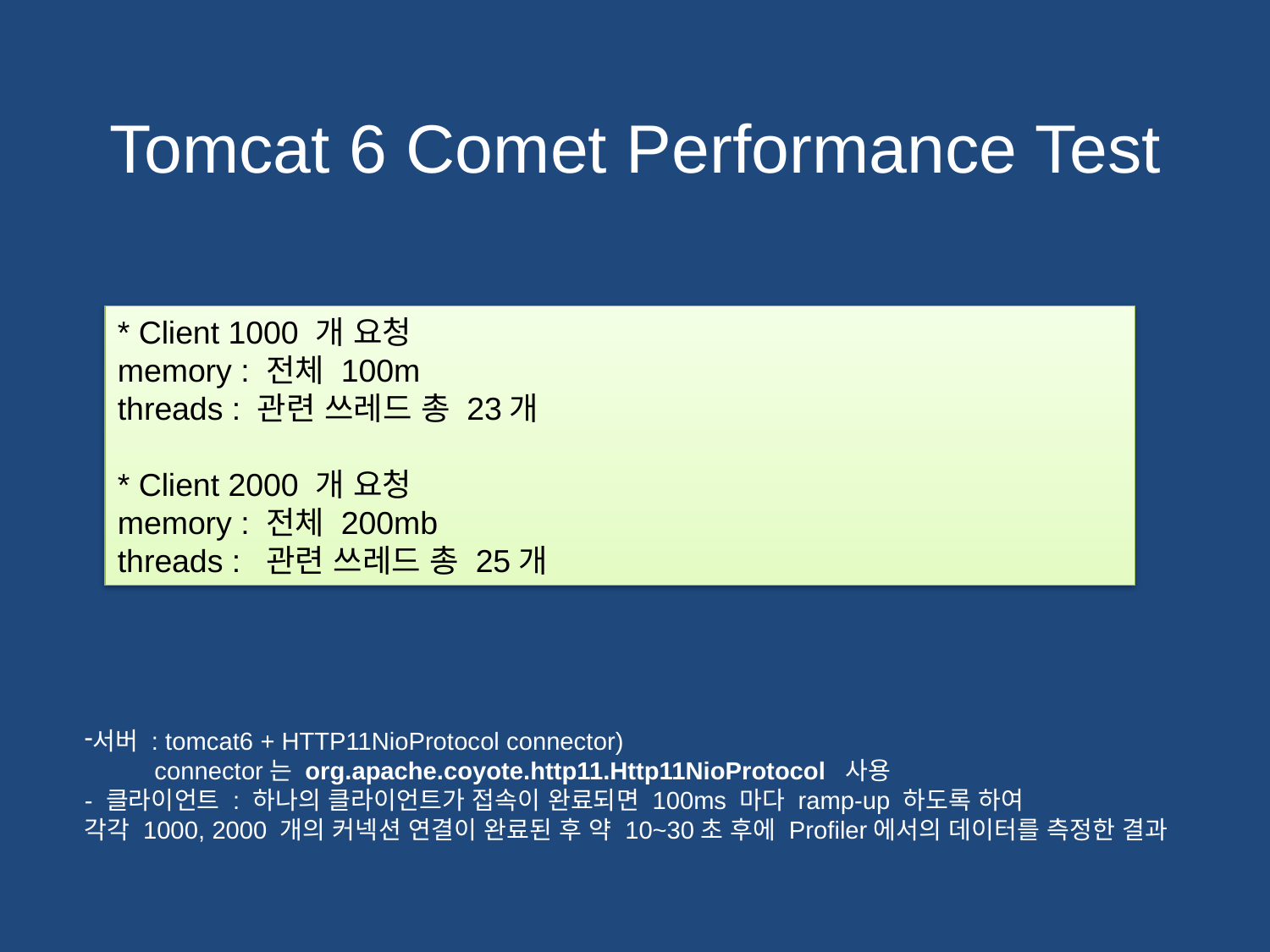

# Tomcat 6 Comet Performance Test
* Client 1000 개 요청
memory : 전체 100m
threads : 관련 쓰레드 총 23개

* Client 2000 개 요청
memory : 전체 200mb
threads :  관련 쓰레드 총 25개
서버 : tomcat6 + HTTP11NioProtocol connector)
          connector는 org.apache.coyote.http11.Http11NioProtocol  사용
- 클라이언트 : 하나의 클라이언트가 접속이 완료되면 100ms 마다 ramp-up 하도록 하여
각각 1000, 2000 개의 커넥션 연결이 완료된 후 약 10~30초 후에 Profiler에서의 데이터를 측정한 결과